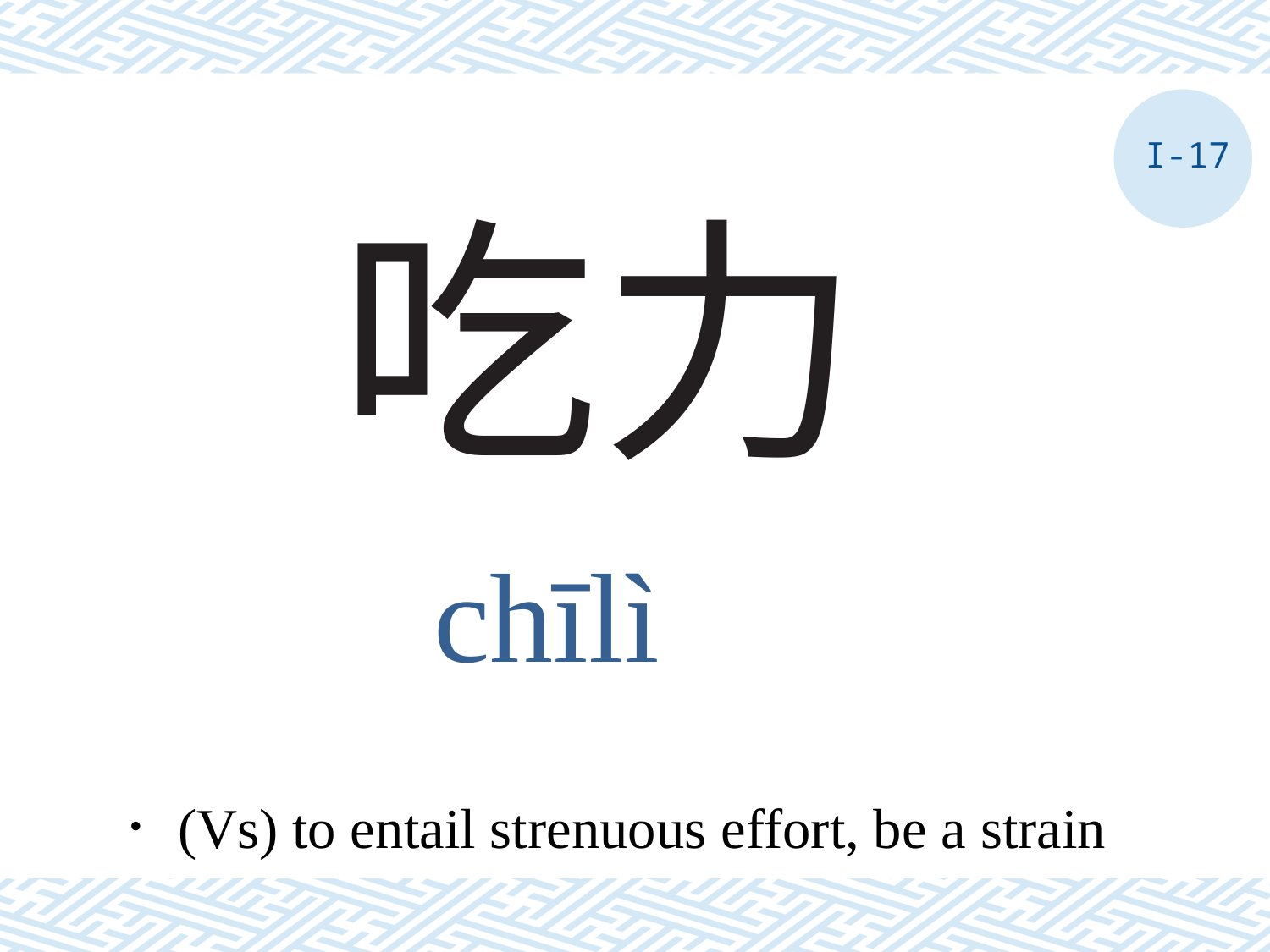

I-17

# 吃力
chīlì
．(Vs) to entail strenuous effort, be a strain